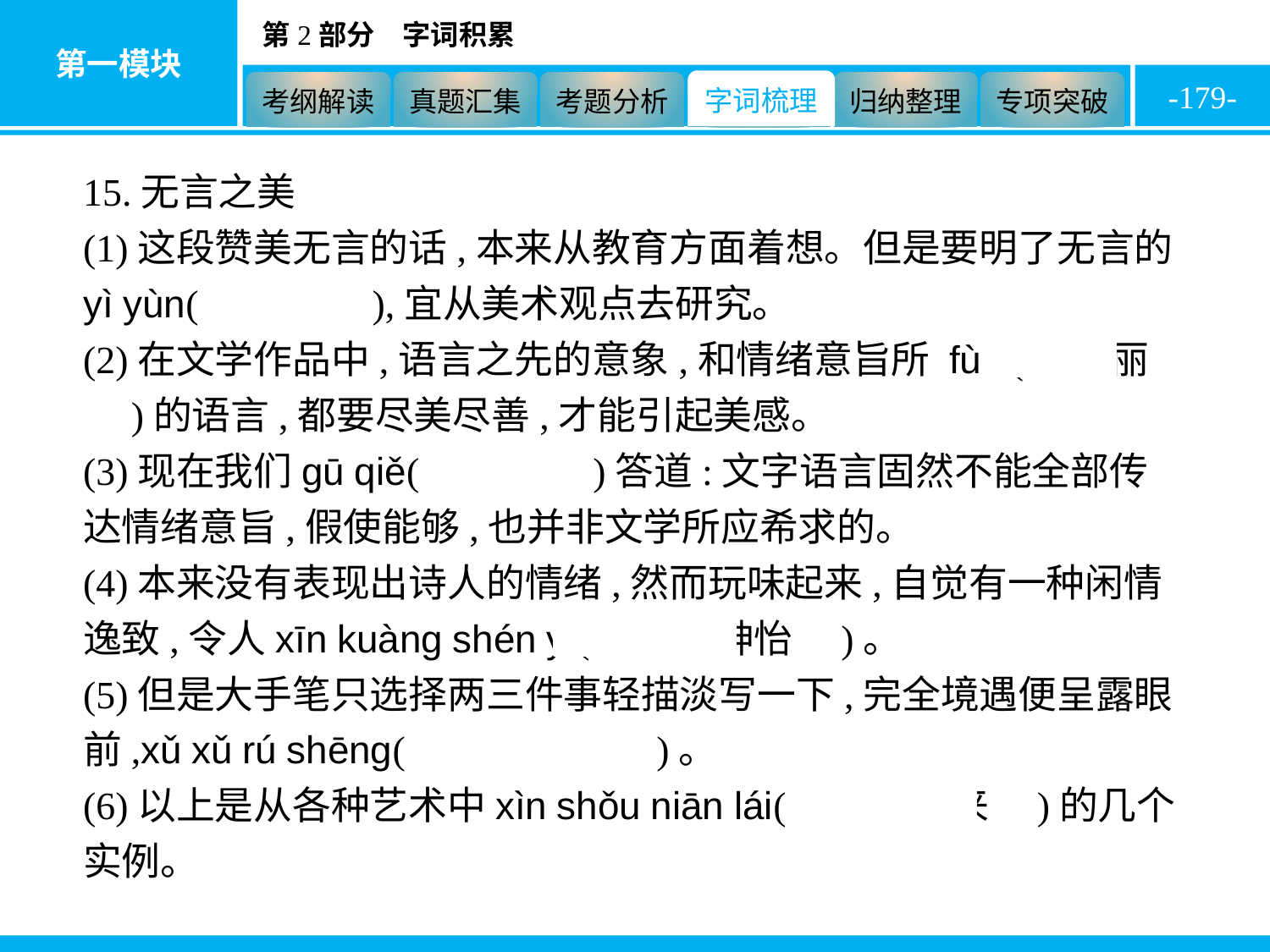

-179-
15.无言之美
(1)这段赞美无言的话,本来从教育方面着想。但是要明了无言的 yì yùn(　意蕴　),宜从美术观点去研究。
(2)在文学作品中,语言之先的意象,和情绪意旨所 fù lì(　附丽　)的语言,都要尽美尽善,才能引起美感。
(3)现在我们gū qiě(　姑且　)答道:文字语言固然不能全部传达情绪意旨,假使能够,也并非文学所应希求的。
(4)本来没有表现出诗人的情绪,然而玩味起来,自觉有一种闲情逸致,令人xīn kuàng shén yí(　心旷神怡　)。
(5)但是大手笔只选择两三件事轻描淡写一下,完全境遇便呈露眼前,xǔ xǔ rú shēng(　栩栩如生　)。
(6)以上是从各种艺术中xìn shǒu niān lái(　信手拈来　)的几个实例。